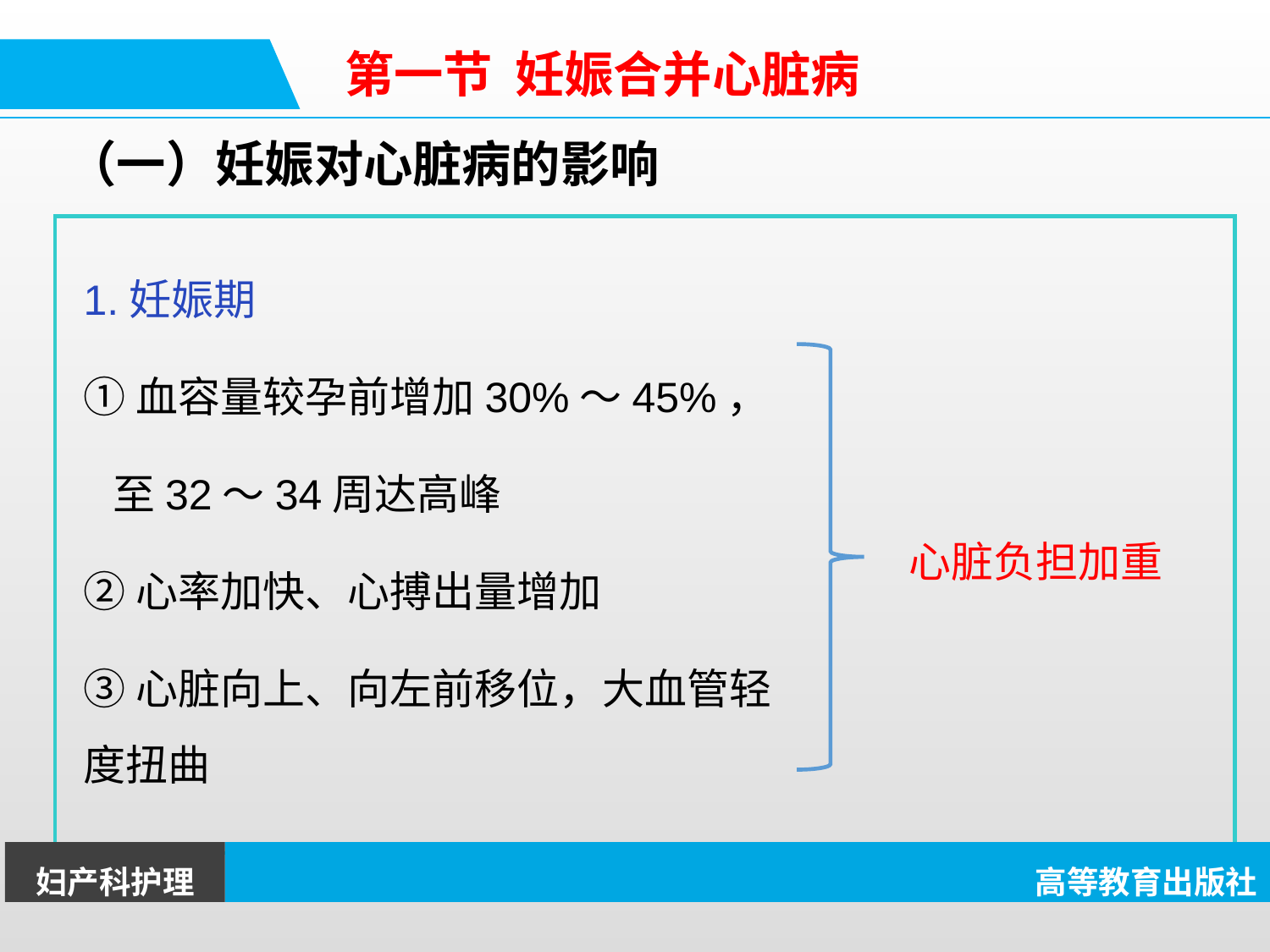

第一节  妊娠合并心脏病

（一）妊娠对心脏病的影响

1.妊娠期
①血容量较孕前增加30%～45%，
  至32～34周达高峰
②心率加快、心搏出量增加
③心脏向上、向左前移位，大血管轻度扭曲

心脏负担加重
妇产科护理
高等教育出版社